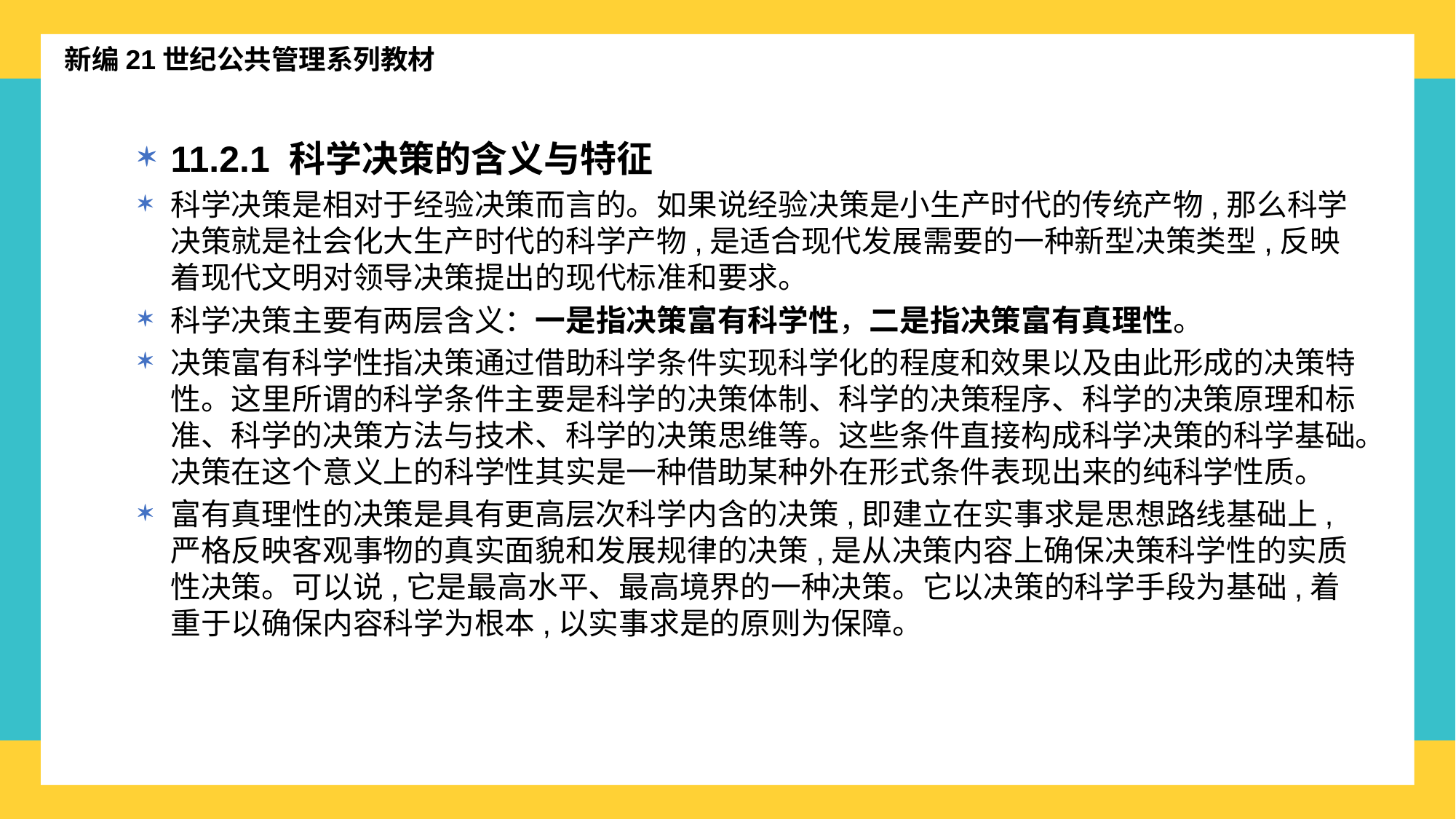

新编21世纪公共管理系列教材
11.2.1 科学决策的含义与特征
科学决策是相对于经验决策而言的。如果说经验决策是小生产时代的传统产物,那么科学决策就是社会化大生产时代的科学产物,是适合现代发展需要的一种新型决策类型,反映着现代文明对领导决策提出的现代标准和要求。
科学决策主要有两层含义：一是指决策富有科学性，二是指决策富有真理性。
决策富有科学性指决策通过借助科学条件实现科学化的程度和效果以及由此形成的决策特性。这里所谓的科学条件主要是科学的决策体制、科学的决策程序、科学的决策原理和标准、科学的决策方法与技术、科学的决策思维等。这些条件直接构成科学决策的科学基础。决策在这个意义上的科学性其实是一种借助某种外在形式条件表现出来的纯科学性质。
富有真理性的决策是具有更高层次科学内含的决策,即建立在实事求是思想路线基础上,严格反映客观事物的真实面貌和发展规律的决策,是从决策内容上确保决策科学性的实质性决策。可以说,它是最高水平、最高境界的一种决策。它以决策的科学手段为基础,着重于以确保内容科学为根本,以实事求是的原则为保障。